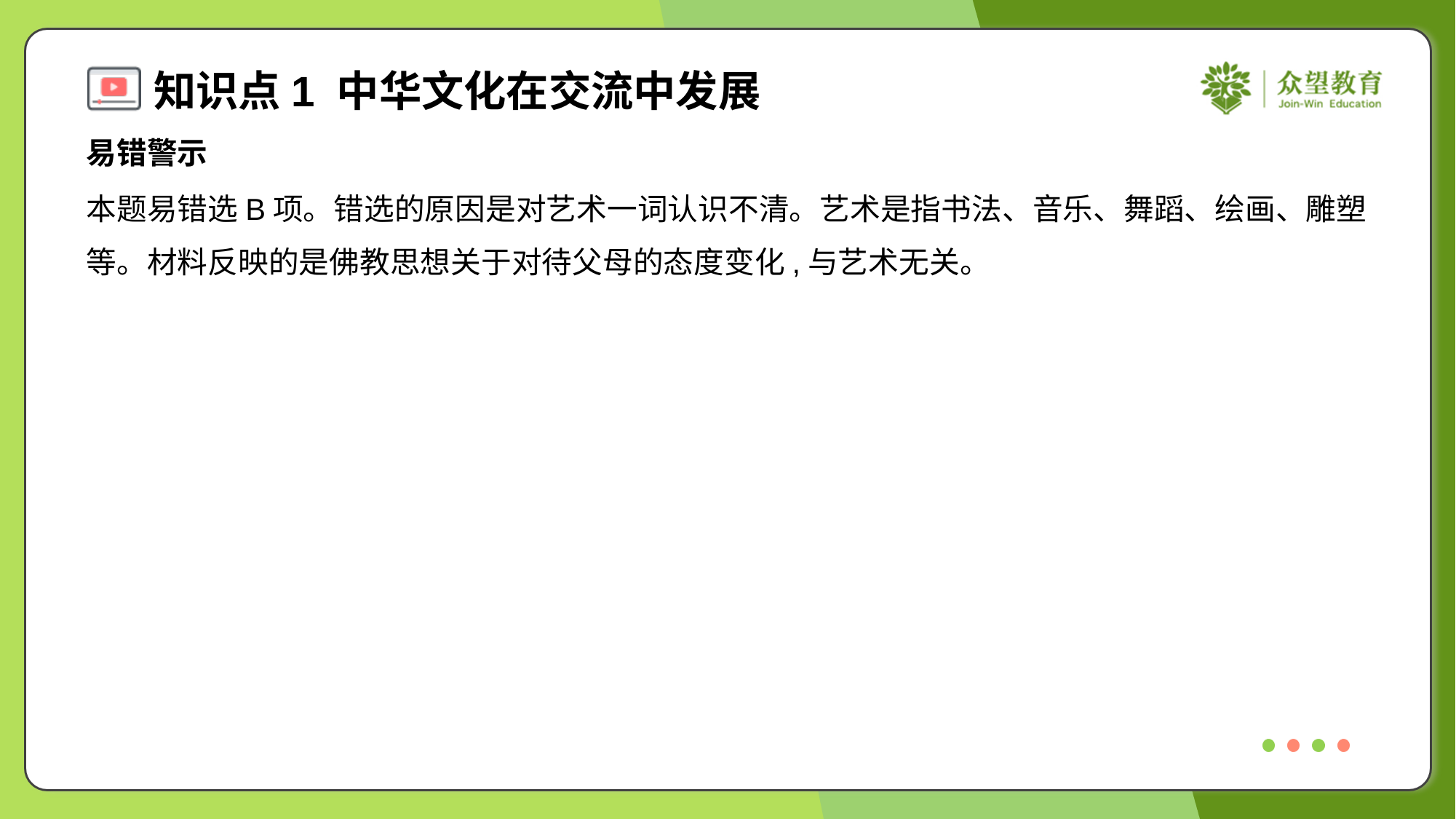

易错警示
本题易错选B项。错选的原因是对艺术一词认识不清。艺术是指书法、音乐、舞蹈、绘画、雕塑
等。材料反映的是佛教思想关于对待父母的态度变化,与艺术无关。